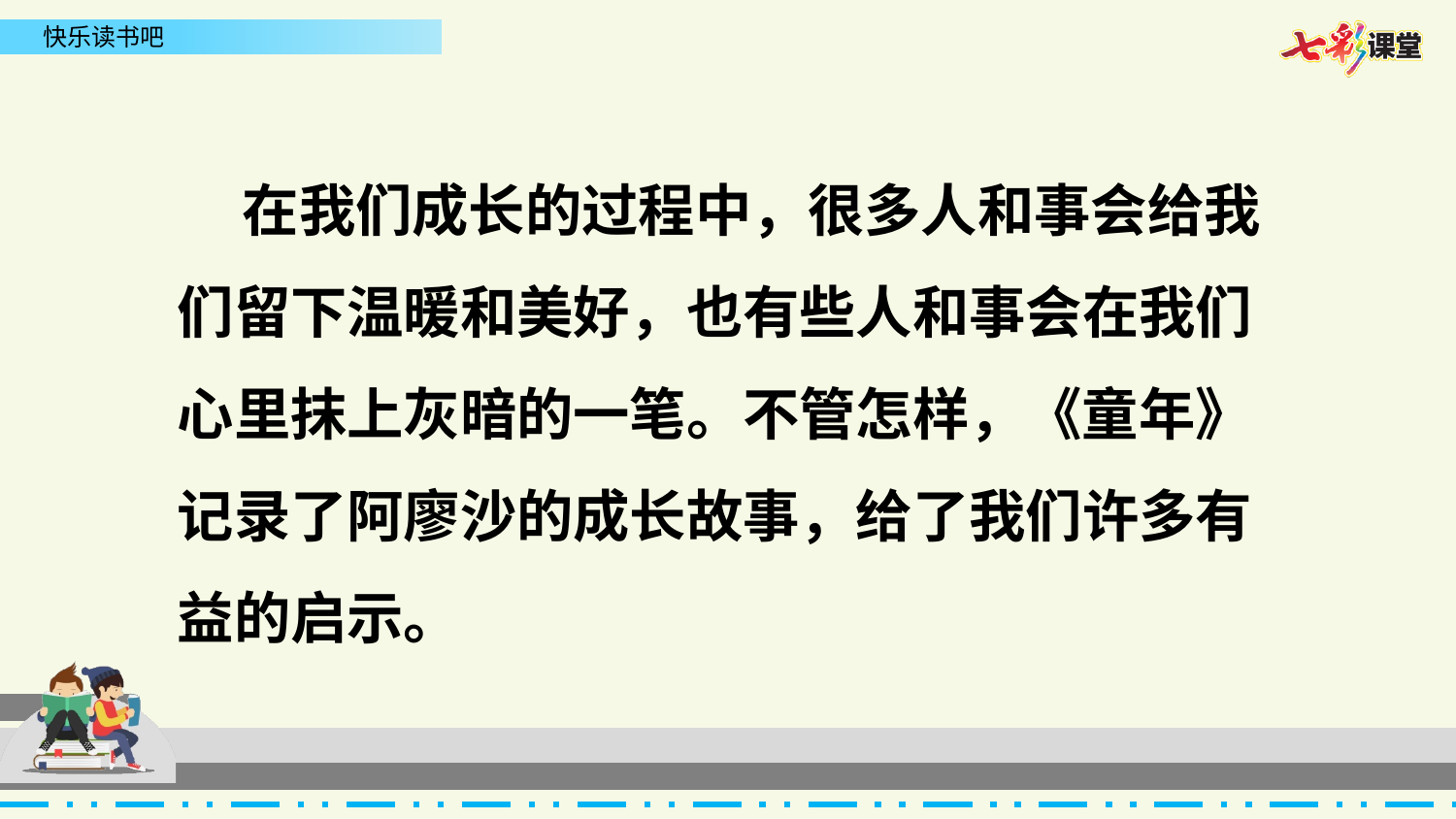

在我们成长的过程中，很多人和事会给我们留下温暖和美好，也有些人和事会在我们心里抹上灰暗的一笔。不管怎样，《童年》记录了阿廖沙的成长故事，给了我们许多有益的启示。